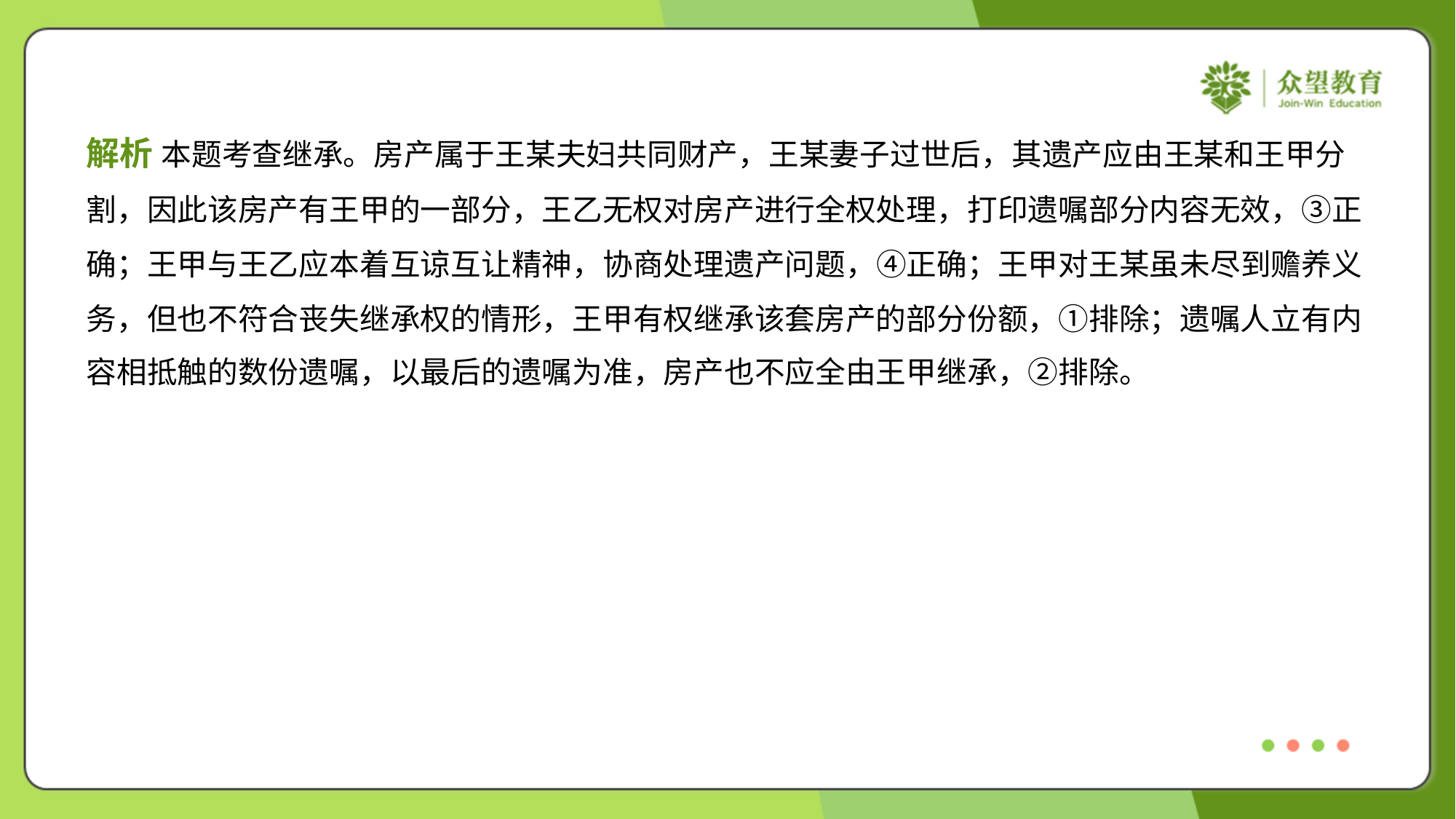

解析 本题考查继承。房产属于王某夫妇共同财产，王某妻子过世后，其遗产应由王某和王甲分
割，因此该房产有王甲的一部分，王乙无权对房产进行全权处理，打印遗嘱部分内容无效，③正
确；王甲与王乙应本着互谅互让精神，协商处理遗产问题，④正确；王甲对王某虽未尽到赡养义
务，但也不符合丧失继承权的情形，王甲有权继承该套房产的部分份额，①排除；遗嘱人立有内
容相抵触的数份遗嘱，以最后的遗嘱为准，房产也不应全由王甲继承，②排除。